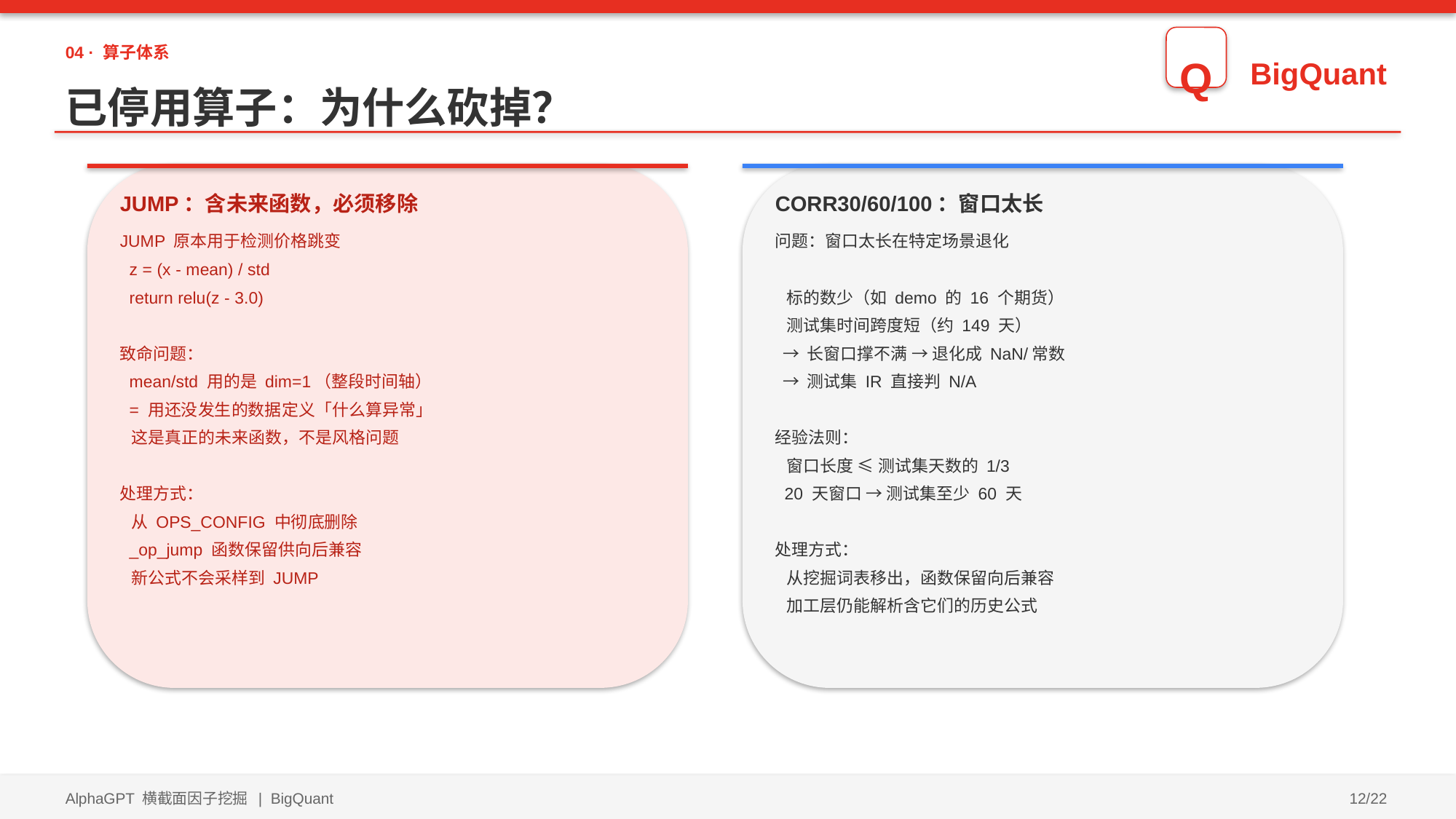

04 · 算子体系
Q
BigQuant
已停用算子：为什么砍掉？

JUMP：含未来函数，必须移除
CORR30/60/100：窗口太长
JUMP 原本用于检测价格跳变
  z = (x - mean) / std
  return relu(z - 3.0)

致命问题：
  mean/std 用的是 dim=1（整段时间轴）
  = 用还没发生的数据定义「什么算异常」
  这是真正的未来函数，不是风格问题

处理方式：
  从 OPS_CONFIG 中彻底删除
  _op_jump 函数保留供向后兼容
  新公式不会采样到 JUMP
问题：窗口太长在特定场景退化

  标的数少（如 demo 的 16 个期货）
  测试集时间跨度短（约 149 天）
  → 长窗口撑不满 → 退化成 NaN/常数
  → 测试集 IR 直接判 N/A

经验法则：
  窗口长度 ≤ 测试集天数的 1/3
  20 天窗口 → 测试集至少 60 天

处理方式：
  从挖掘词表移出，函数保留向后兼容
  加工层仍能解析含它们的历史公式

AlphaGPT 横截面因子挖掘  |  BigQuant
12/22